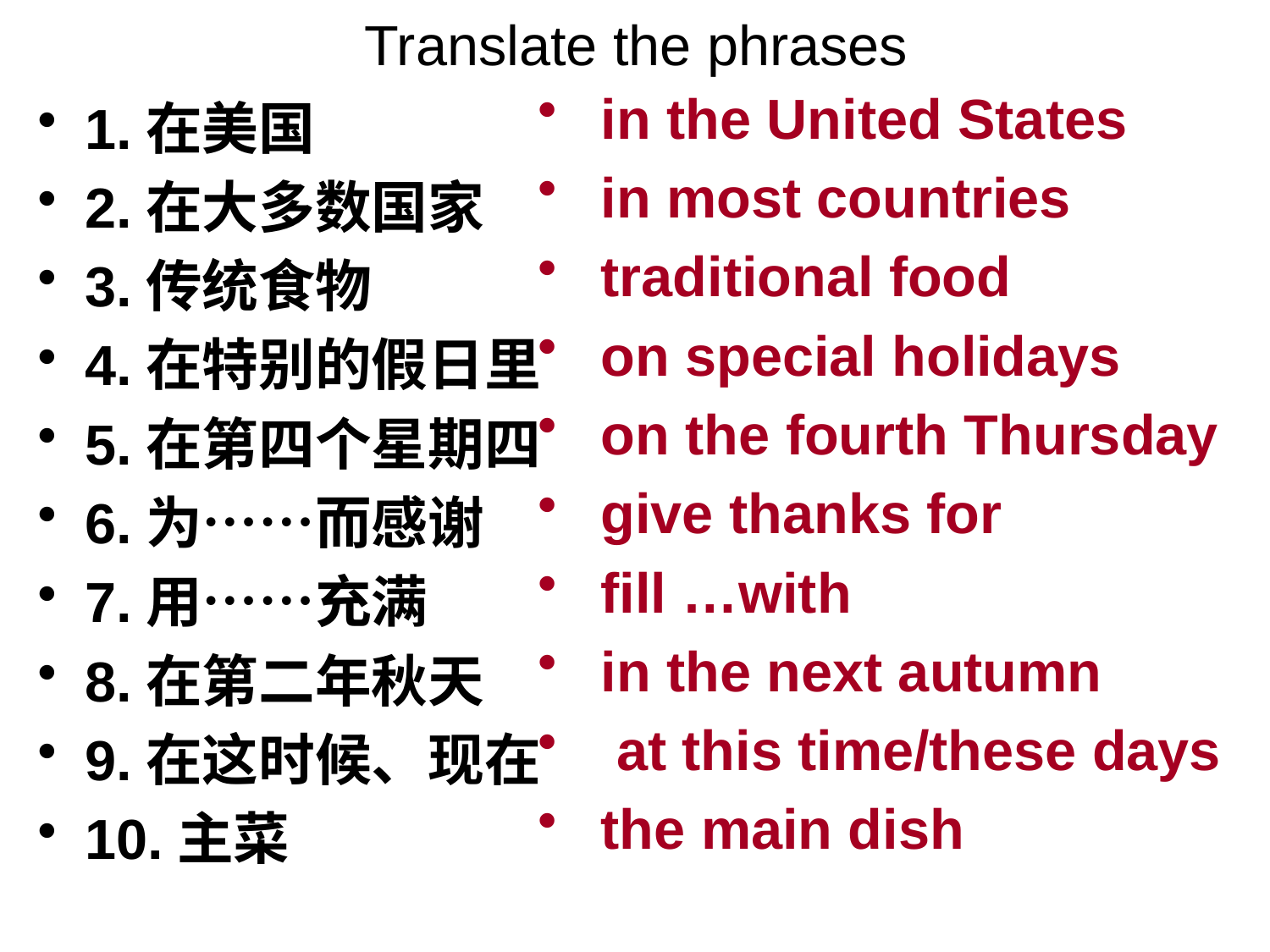

# Translate the phrases
 in the United States
 in most countries
 traditional food
 on special holidays
 on the fourth Thursday
 give thanks for
 fill …with
 in the next autumn
  at this time/these days
 the main dish
1.在美国
2.在大多数国家
3.传统食物
4.在特别的假日里
5.在第四个星期四
6.为……而感谢
7.用……充满
8.在第二年秋天
9.在这时候、现在
10.主菜